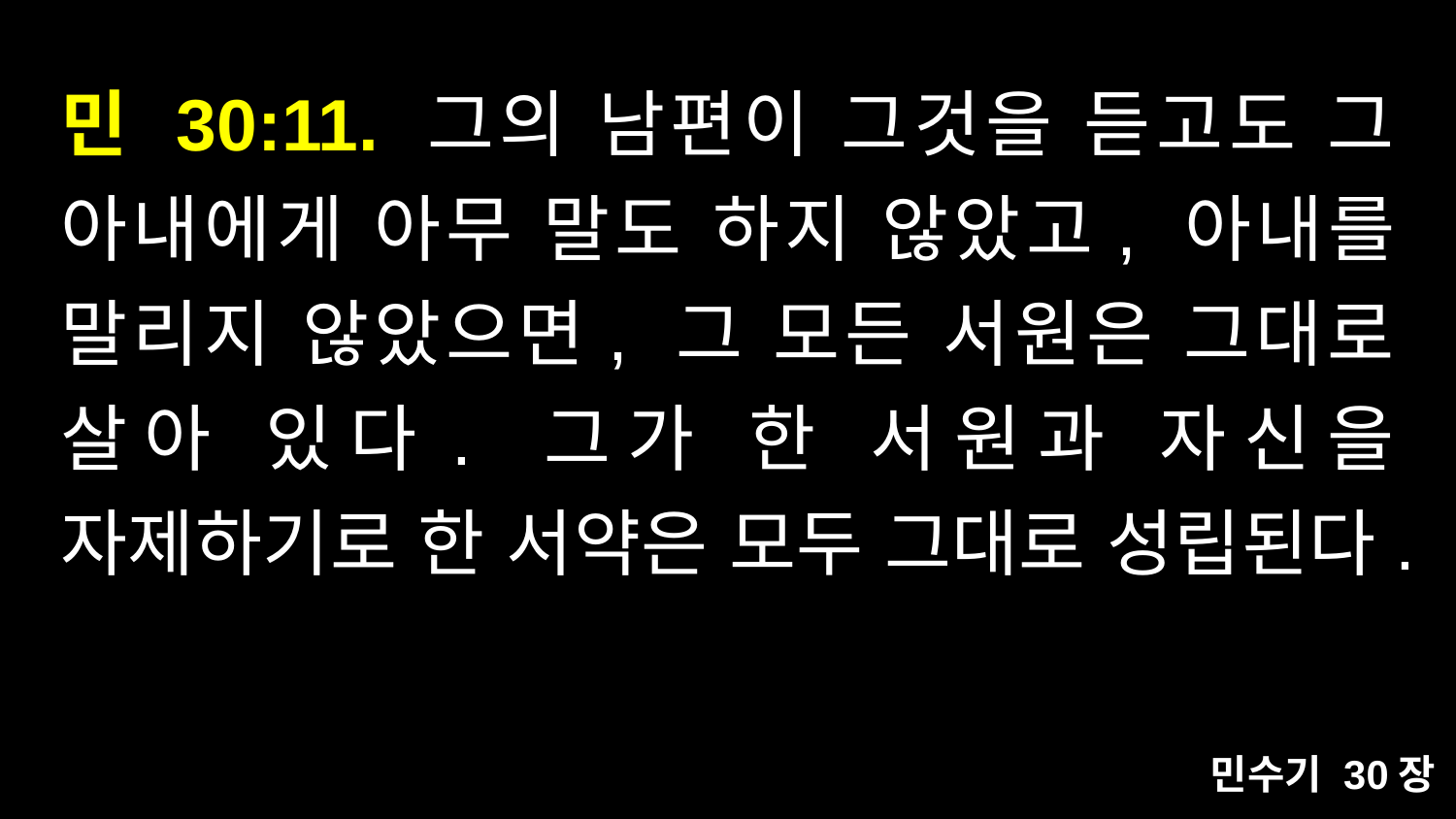

# 민 30:11. 그의 남편이 그것을 듣고도 그 아내에게 아무 말도 하지 않았고, 아내를 말리지 않았으면, 그 모든 서원은 그대로 살아 있다. 그가 한 서원과 자신을 자제하기로 한 서약은 모두 그대로 성립된다.
민수기 30장